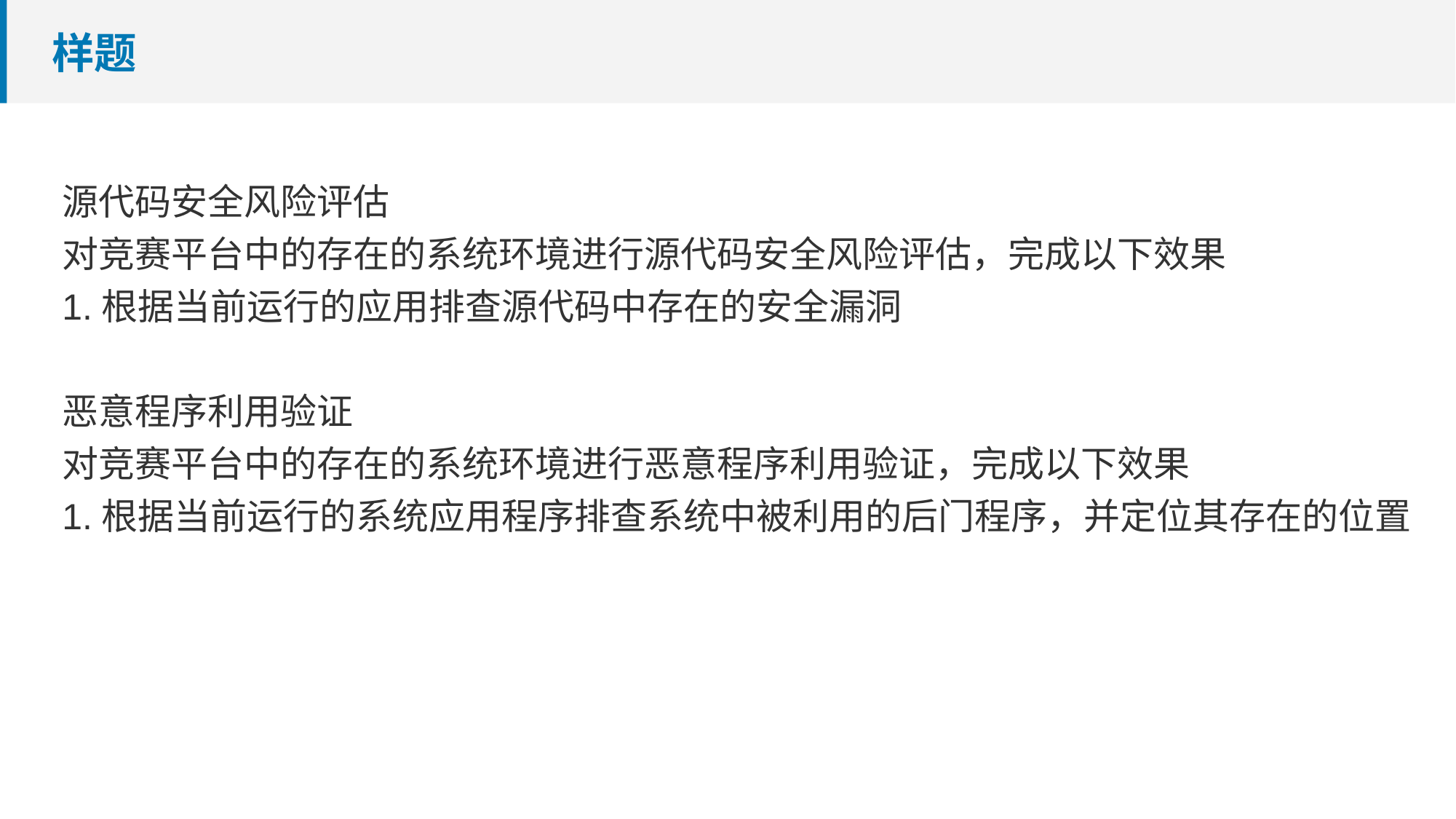

# 样题
源代码安全风险评估
对竞赛平台中的存在的系统环境进行源代码安全风险评估，完成以下效果
1.根据当前运行的应用排查源代码中存在的安全漏洞

恶意程序利用验证
对竞赛平台中的存在的系统环境进行恶意程序利用验证，完成以下效果
1.根据当前运行的系统应用程序排查系统中被利用的后门程序，并定位其存在的位置